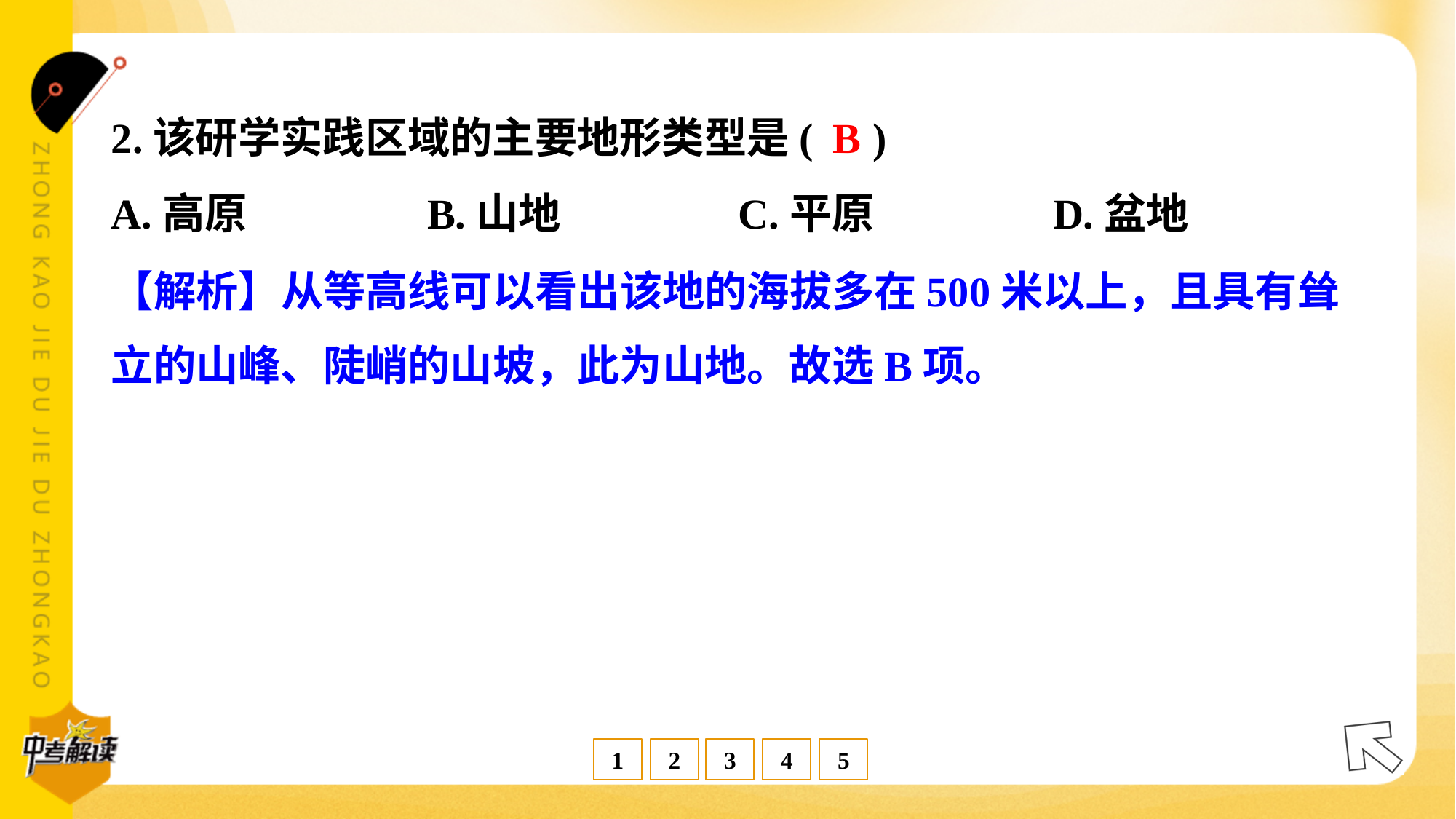

B
2.该研学实践区域的主要地形类型是(     )
A.高原	B.山地	C.平原	D.盆地
【解析】从等高线可以看出该地的海拔多在500米以上，且具有耸
立的山峰、陡峭的山坡，此为山地。故选B项。